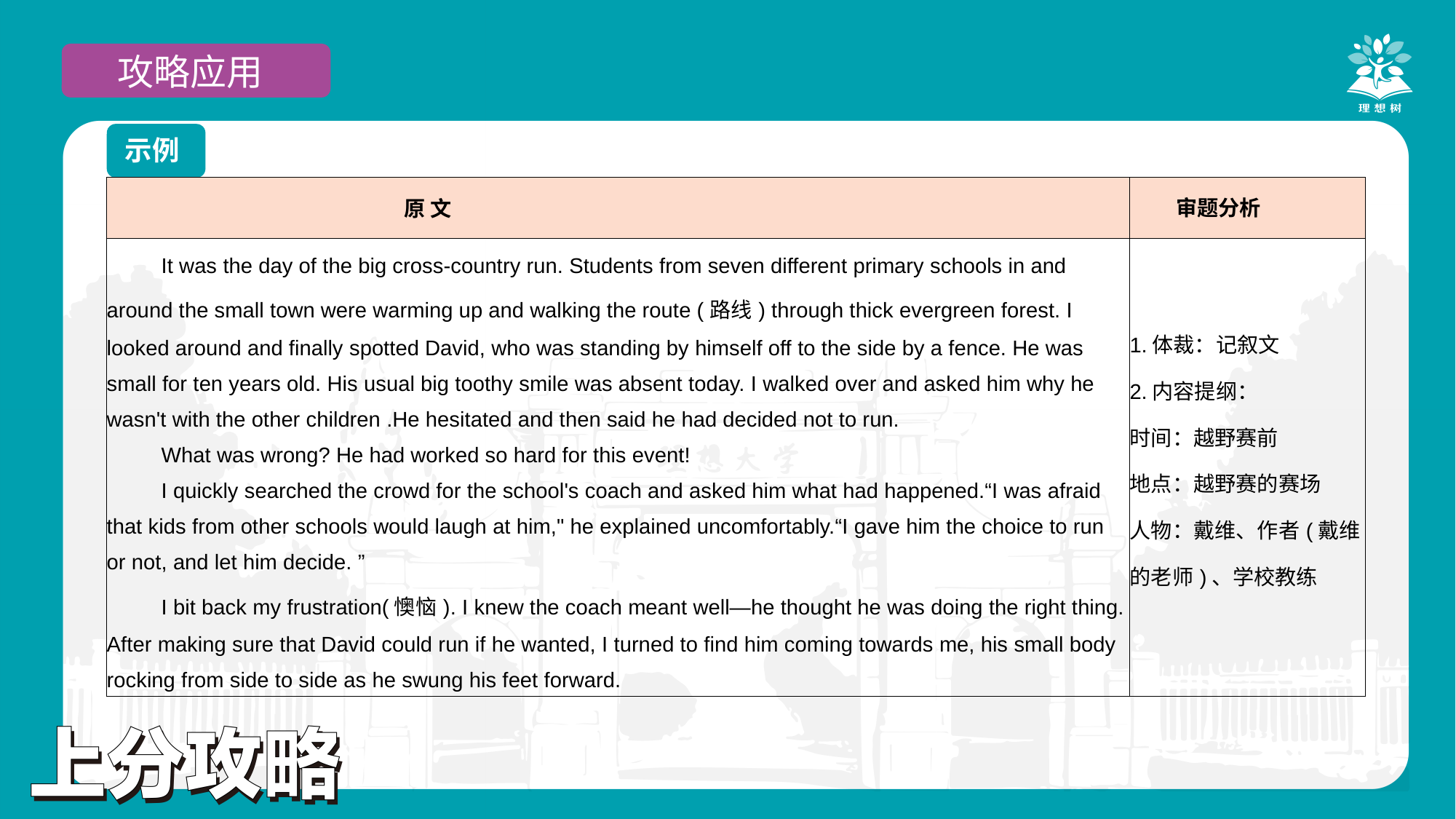

攻略应用

示例
| 原 文 | 审题分析 |
| --- | --- |
| It was the day of the big cross-country run. Students from seven different primary schools in and around the small town were warming up and walking the route (路线) through thick evergreen forest. I looked around and finally spotted David, who was standing by himself off to the side by a fence. He was small for ten years old. His usual big toothy smile was absent today. I walked over and asked him why he wasn't with the other children .He hesitated and then said he had decided not to run. What was wrong? He had worked so hard for this event! I quickly searched the crowd for the school's coach and asked him what had happened.“I was afraid that kids from other schools would laugh at him," he explained uncomfortably.“I gave him the choice to run or not, and let him decide. ” I bit back my frustration(懊恼). I knew the coach meant well—he thought he was doing the right thing. After making sure that David could run if he wanted, I turned to find him coming towards me, his small body rocking from side to side as he swung his feet forward. | 1.体裁：记叙文 2.内容提纲： 时间：越野赛前 地点：越野赛的赛场 人物：戴维、作者(戴维的老师)、学校教练 |